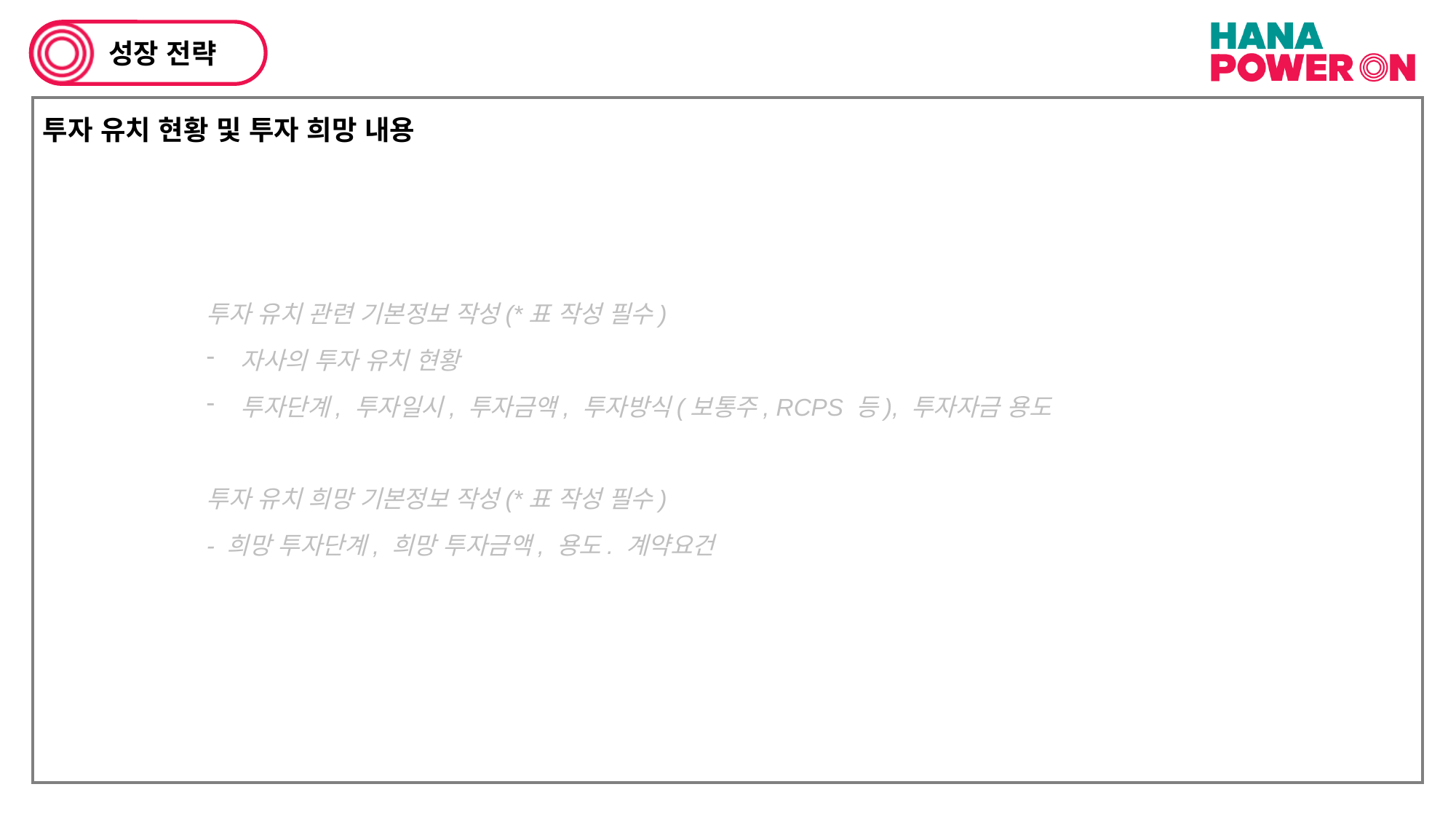

성장 전략
투자 유치 현황 및 투자 희망 내용
투자 유치 관련 기본정보 작성(*표 작성 필수)
자사의 투자 유치 현황
투자단계, 투자일시, 투자금액, 투자방식(보통주, RCPS 등), 투자자금 용도
투자 유치 희망 기본정보 작성(*표 작성 필수)
- 희망 투자단계, 희망 투자금액, 용도. 계약요건